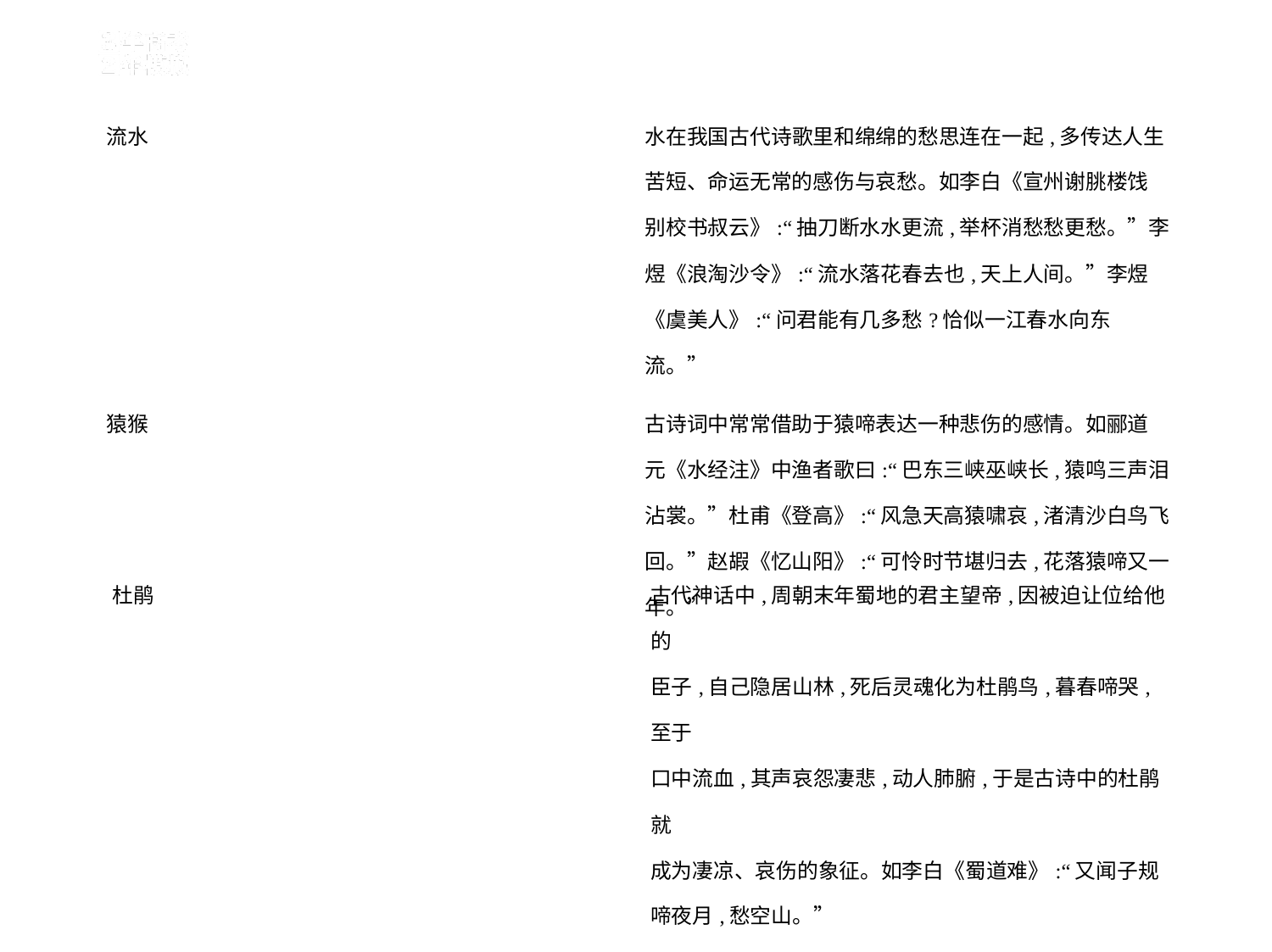

| 流水 | 水在我国古代诗歌里和绵绵的愁思连在一起,多传达人生 苦短、命运无常的感伤与哀愁。如李白《宣州谢朓楼饯 别校书叔云》:“抽刀断水水更流,举杯消愁愁更愁。”李 煜《浪淘沙令》:“流水落花春去也,天上人间。”李煜 《虞美人》:“问君能有几多愁?恰似一江春水向东 流。” |
| --- | --- |
| 猿猴 | 古诗词中常常借助于猿啼表达一种悲伤的感情。如郦道 元《水经注》中渔者歌曰:“巴东三峡巫峡长,猿鸣三声泪 沾裳。”杜甫《登高》:“风急天高猿啸哀,渚清沙白鸟飞 回。”赵嘏《忆山阳》:“可怜时节堪归去,花落猿啼又一 年。” |
| 杜鹃 | 古代神话中,周朝末年蜀地的君主望帝,因被迫让位给他的 臣子,自己隐居山林,死后灵魂化为杜鹃鸟,暮春啼哭,至于 口中流血,其声哀怨凄悲,动人肺腑,于是古诗中的杜鹃就 成为凄凉、哀伤的象征。如李白《蜀道难》:“又闻子规 啼夜月,愁空山。” |
| --- | --- |
| 夕阳 | 多传达凄凉失落、苍茫沉郁之情。如李商隐《乐游原》: “夕阳无限好,只是近黄昏。”王维《使至塞上》:“大漠 孤烟直,长河落日圆。”王安石《桂枝香》:“征帆去棹残 阳里,背西风,酒旗斜矗。” |